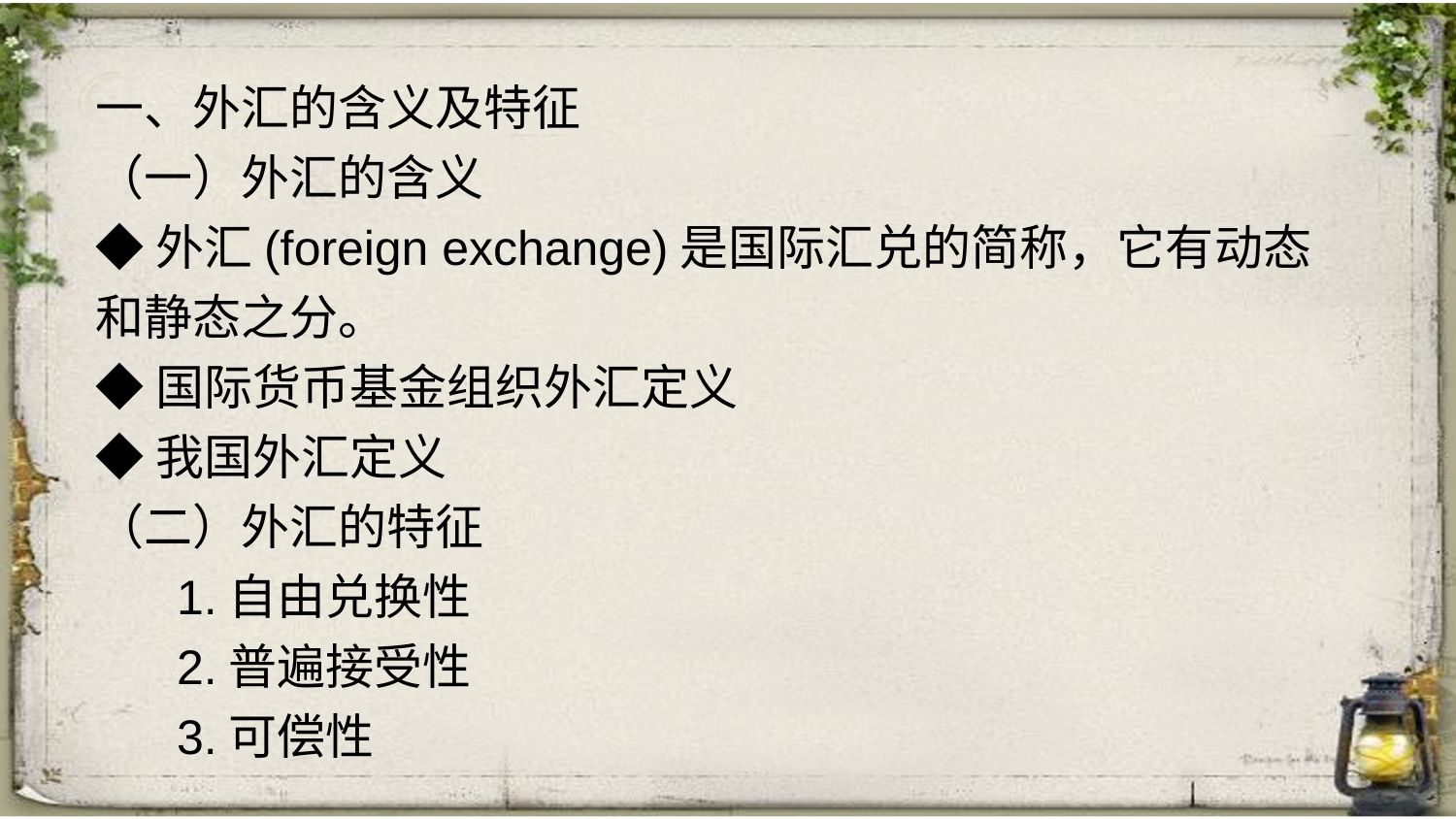

一、外汇的含义及特征
（一）外汇的含义
◆外汇(foreign exchange)是国际汇兑的简称，它有动态和静态之分。
◆国际货币基金组织外汇定义
◆我国外汇定义
（二）外汇的特征
      1.自由兑换性
      2.普遍接受性
      3.可偿性